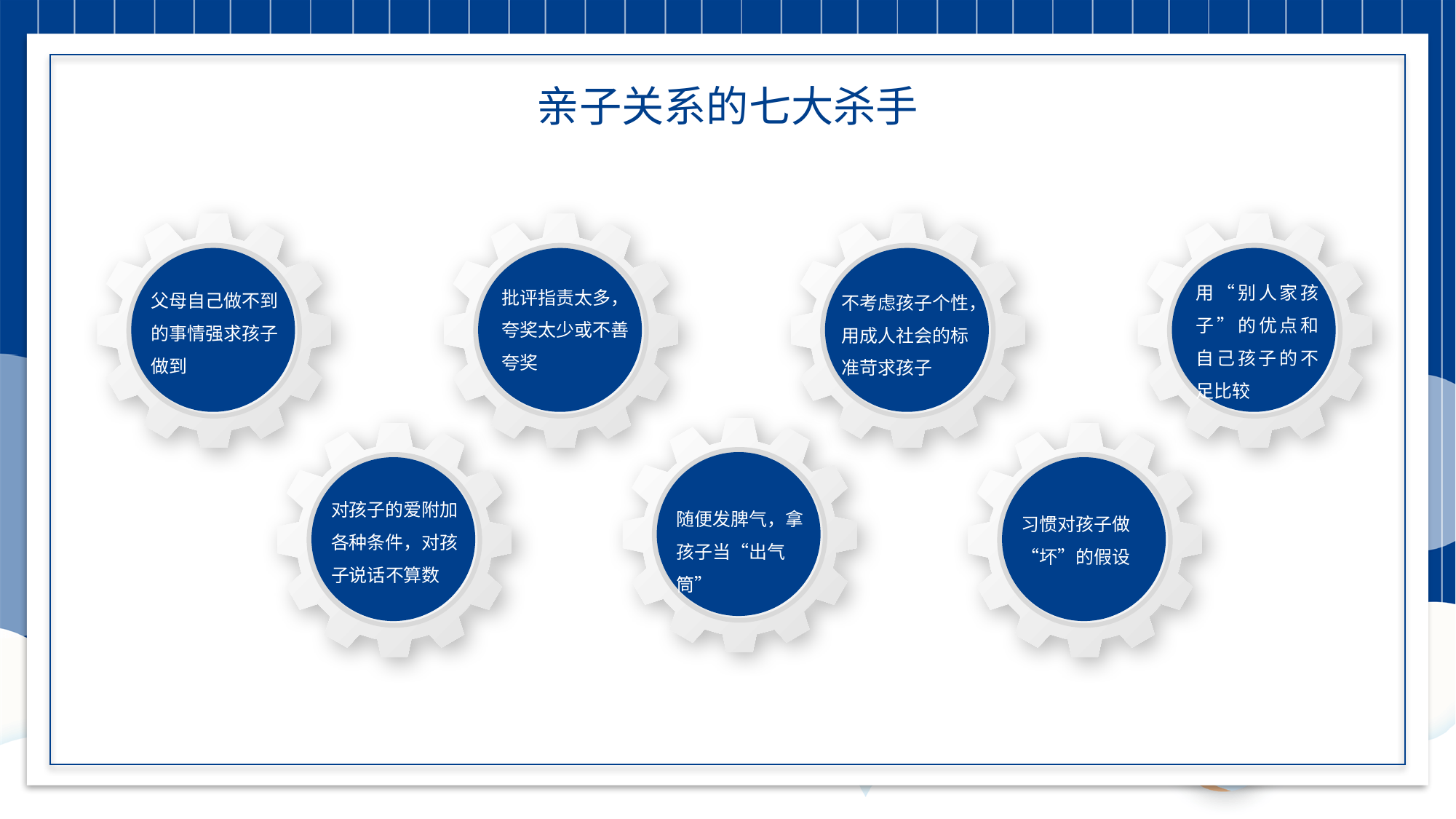

亲子关系的七大杀手

父母自己做不到的事情强求孩子做到

批评指责太多，夸奖太少或不善夸奖

不考虑孩子个性，用成人社会的标准苛求孩子

用“别人家孩子”的优点和自己孩子的不足比较

随便发脾气，拿孩子当“出气筒”

习惯对孩子做“坏”的假设

对孩子的爱附加各种条件，对孩子说话不算数